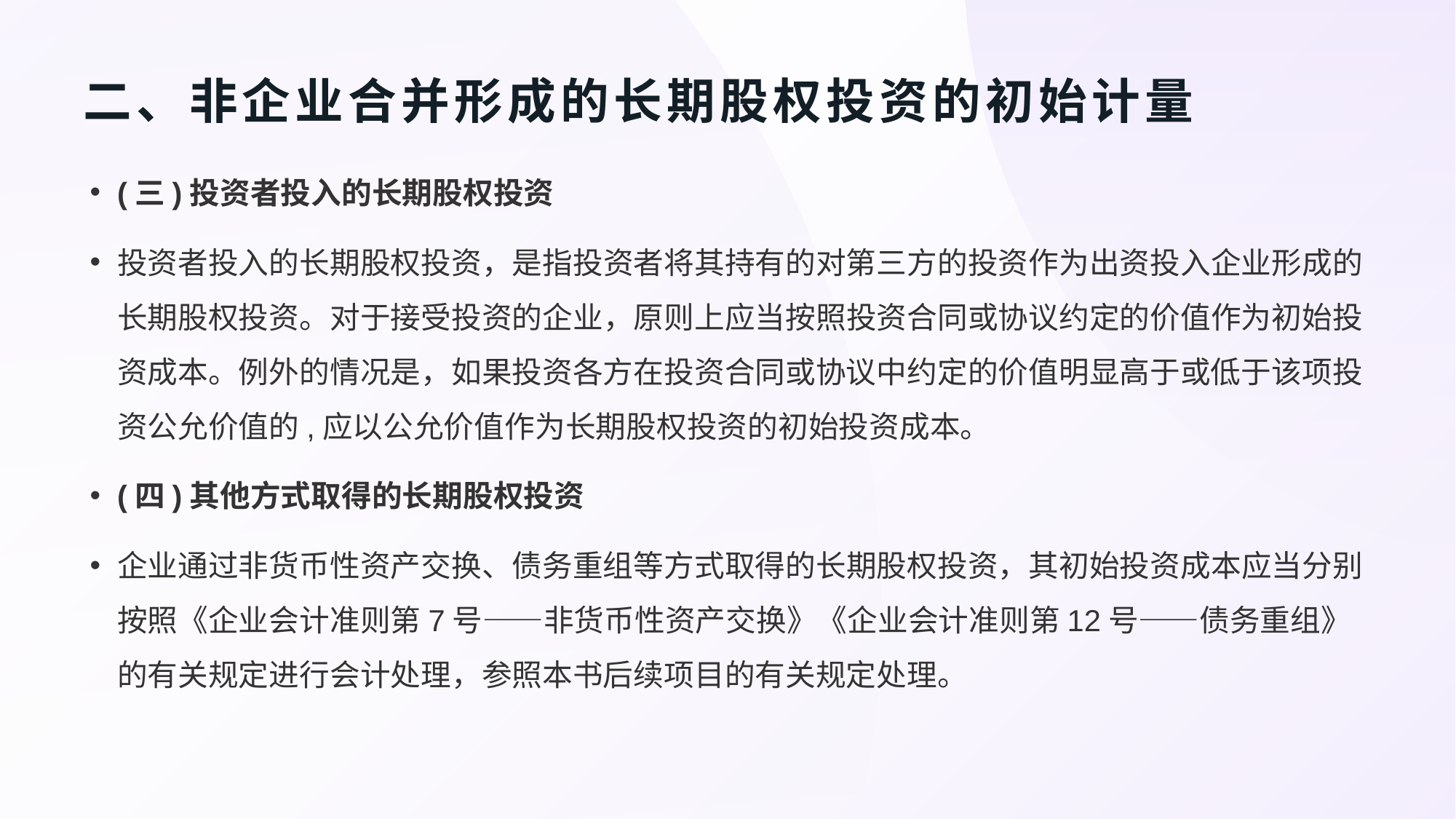

# 二、非企业合并形成的长期股权投资的初始计量
(三)投资者投入的长期股权投资
投资者投入的长期股权投资，是指投资者将其持有的对第三方的投资作为出资投入企业形成的长期股权投资。对于接受投资的企业，原则上应当按照投资合同或协议约定的价值作为初始投资成本。例外的情况是，如果投资各方在投资合同或协议中约定的价值明显高于或低于该项投资公允价值的,应以公允价值作为长期股权投资的初始投资成本。
(四)其他方式取得的长期股权投资
企业通过非货币性资产交换、债务重组等方式取得的长期股权投资，其初始投资成本应当分别按照《企业会计准则第7号——非货币性资产交换》《企业会计准则第12号——债务重组》的有关规定进行会计处理，参照本书后续项目的有关规定处理。